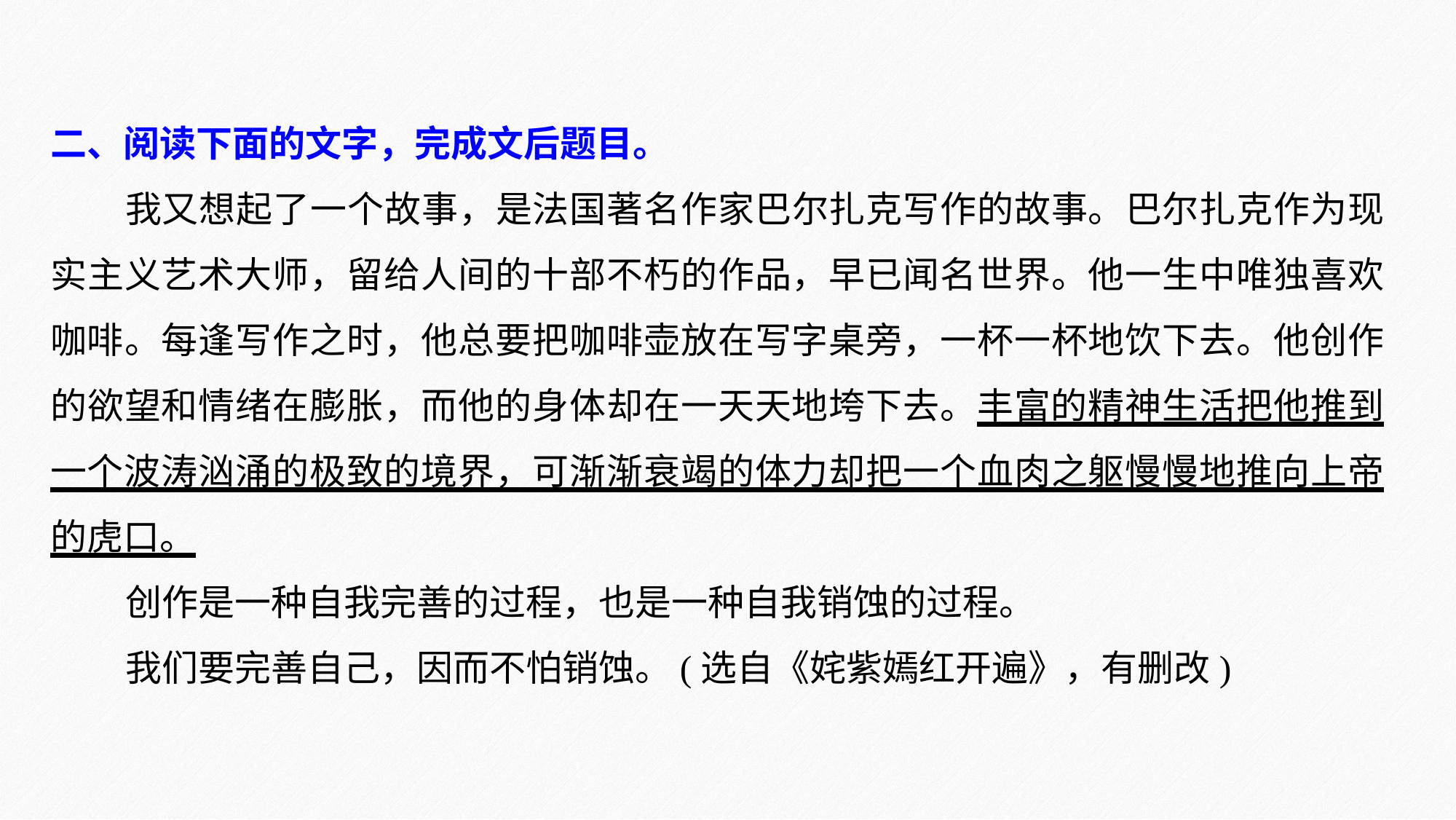

二、阅读下面的文字，完成文后题目。
我又想起了一个故事，是法国著名作家巴尔扎克写作的故事。巴尔扎克作为现实主义艺术大师，留给人间的十部不朽的作品，早已闻名世界。他一生中唯独喜欢咖啡。每逢写作之时，他总要把咖啡壶放在写字桌旁，一杯一杯地饮下去。他创作的欲望和情绪在膨胀，而他的身体却在一天天地垮下去。丰富的精神生活把他推到一个波涛汹涌的极致的境界，可渐渐衰竭的体力却把一个血肉之躯慢慢地推向上帝的虎口。
创作是一种自我完善的过程，也是一种自我销蚀的过程。
我们要完善自己，因而不怕销蚀。(选自《姹紫嫣红开遍》，有删改)